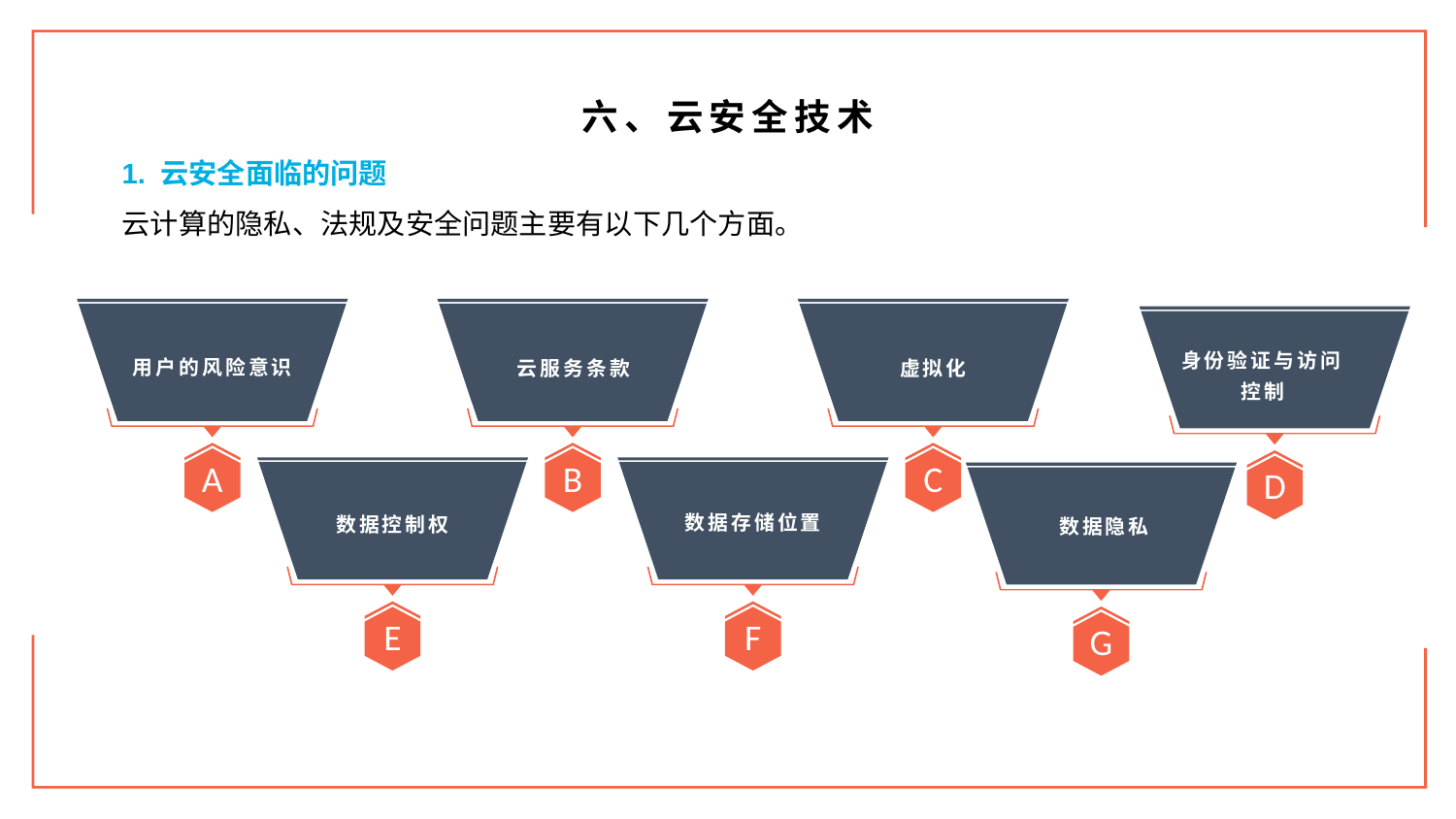

六、云安全技术
1. 云安全面临的问题
云计算的隐私、法规及安全问题主要有以下几个方面。

A

B

C

D
用户的风险意识
云服务条款
虚拟化
身份验证与访问控制

E

F

G
数据存储位置
数据控制权
数据隐私